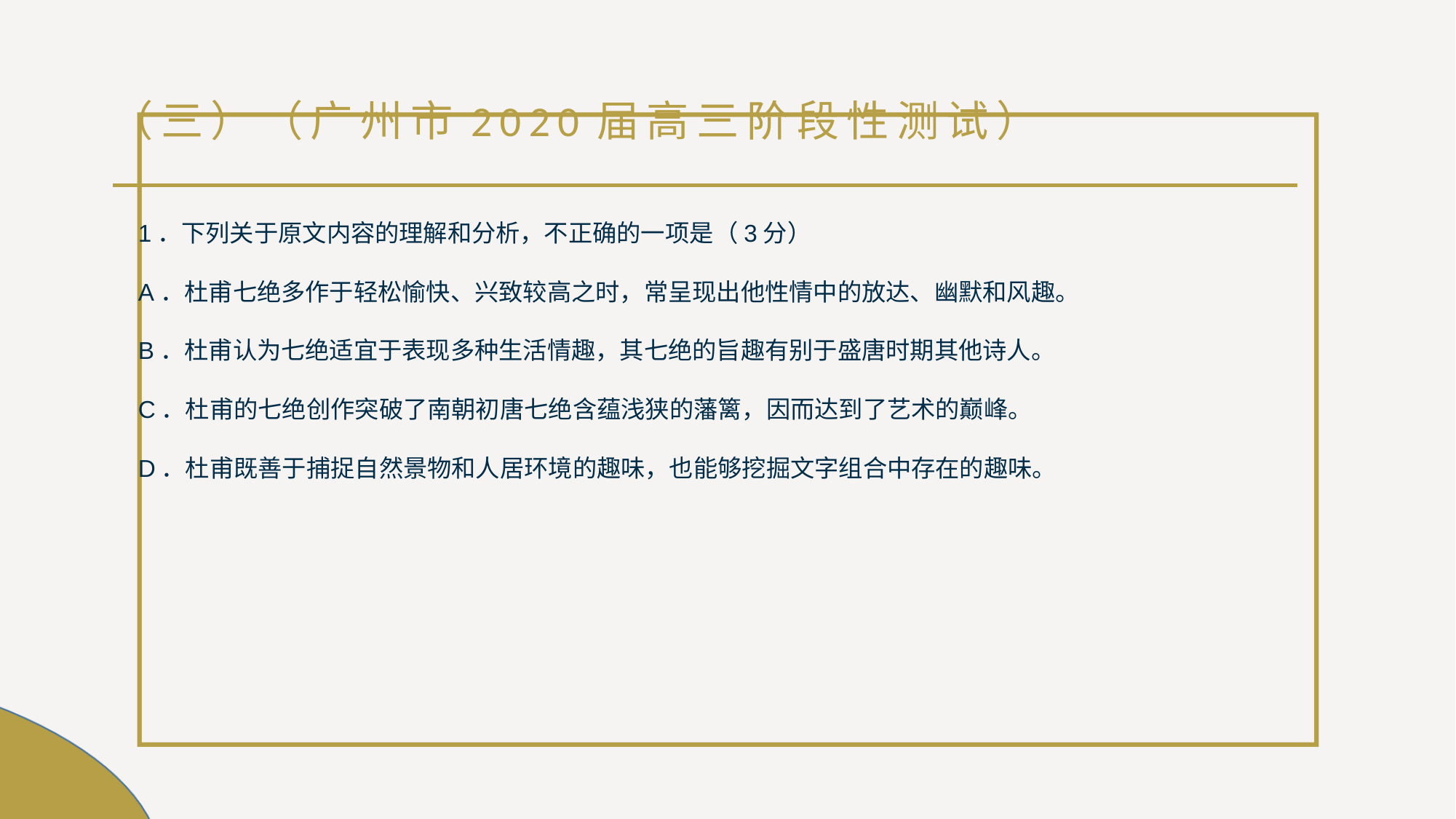

# （三）（广州市2020届高三阶段性测试）
1．下列关于原文内容的理解和分析，不正确的一项是（3分）
A．杜甫七绝多作于轻松愉快、兴致较高之时，常呈现出他性情中的放达、幽默和风趣。
B．杜甫认为七绝适宜于表现多种生活情趣，其七绝的旨趣有别于盛唐时期其他诗人。
C．杜甫的七绝创作突破了南朝初唐七绝含蕴浅狭的藩篱，因而达到了艺术的巅峰。
D．杜甫既善于捕捉自然景物和人居环境的趣味，也能够挖掘文字组合中存在的趣味。